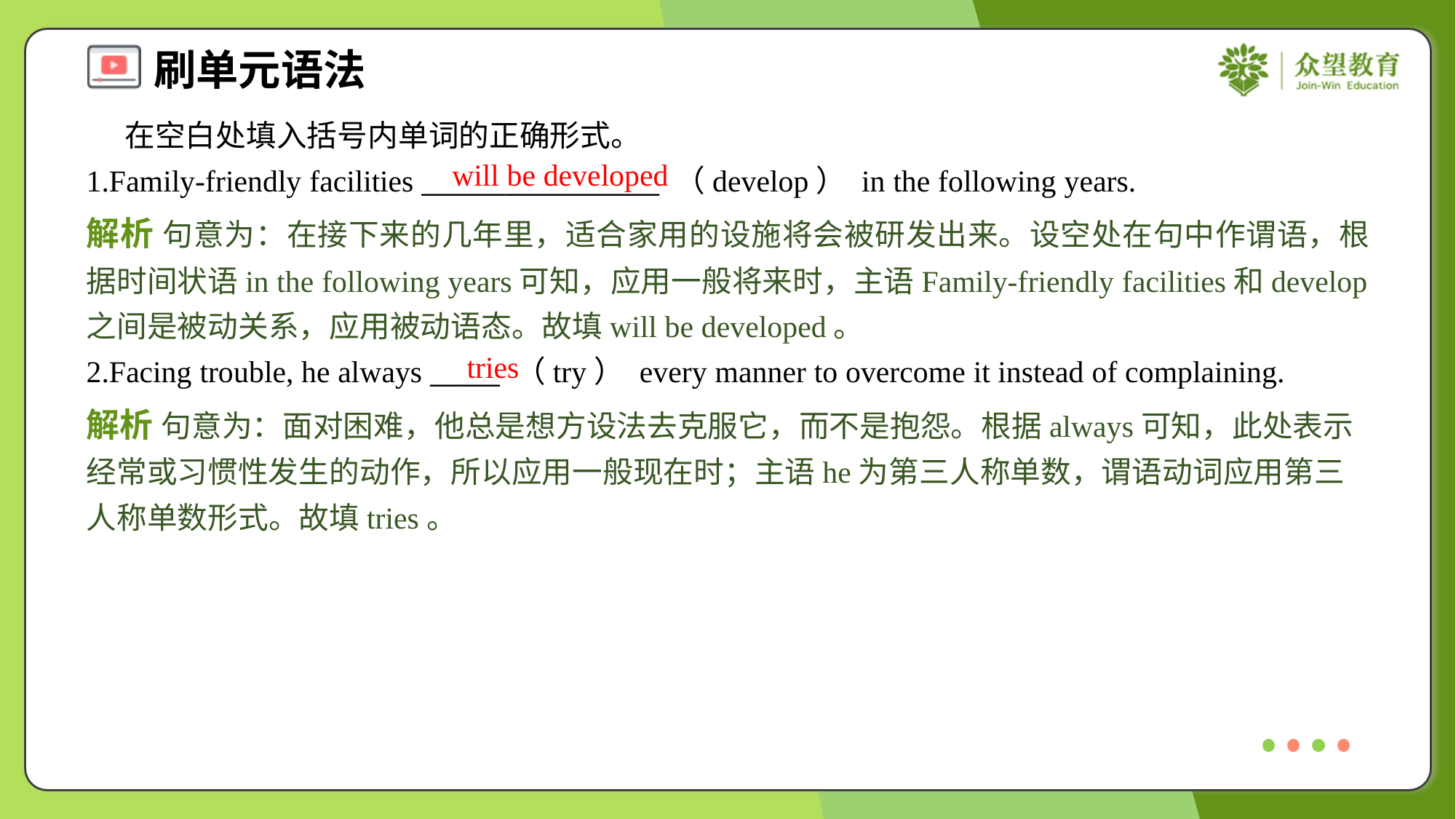

在空白处填入括号内单词的正确形式。
1.Family-friendly facilities _________________ （develop） in the following years.
will be developed
解析 句意为：在接下来的几年里，适合家用的设施将会被研发出来。设空处在句中作谓语，根据时间状语in the following years可知，应用一般将来时，主语Family-friendly facilities和develop之间是被动关系，应用被动语态。故填will be developed。
tries
2.Facing trouble, he always _____ （try） every manner to overcome it instead of complaining.
解析 句意为：面对困难，他总是想方设法去克服它，而不是抱怨。根据always可知，此处表示经常或习惯性发生的动作，所以应用一般现在时；主语he为第三人称单数，谓语动词应用第三人称单数形式。故填tries。